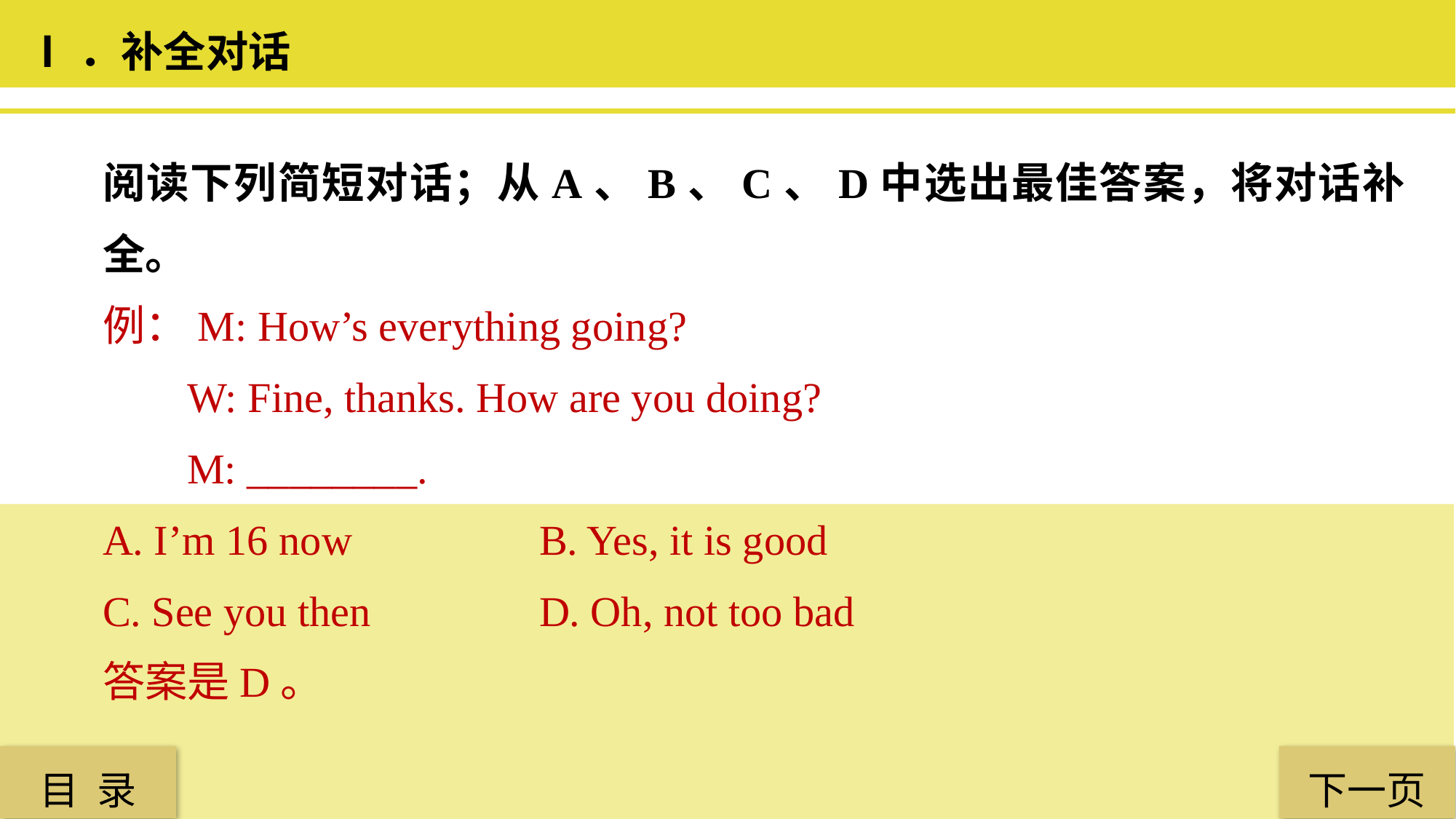

Ⅰ．补全对话
阅读下列简短对话；从A、B、C、D中选出最佳答案，将对话补全。
例：M: How’s everything going?
        W: Fine, thanks. How are you doing?
        M: ________.
A. I’m 16 now 		B. Yes, it is good
C. See you then 		D. Oh, not too bad
答案是D。